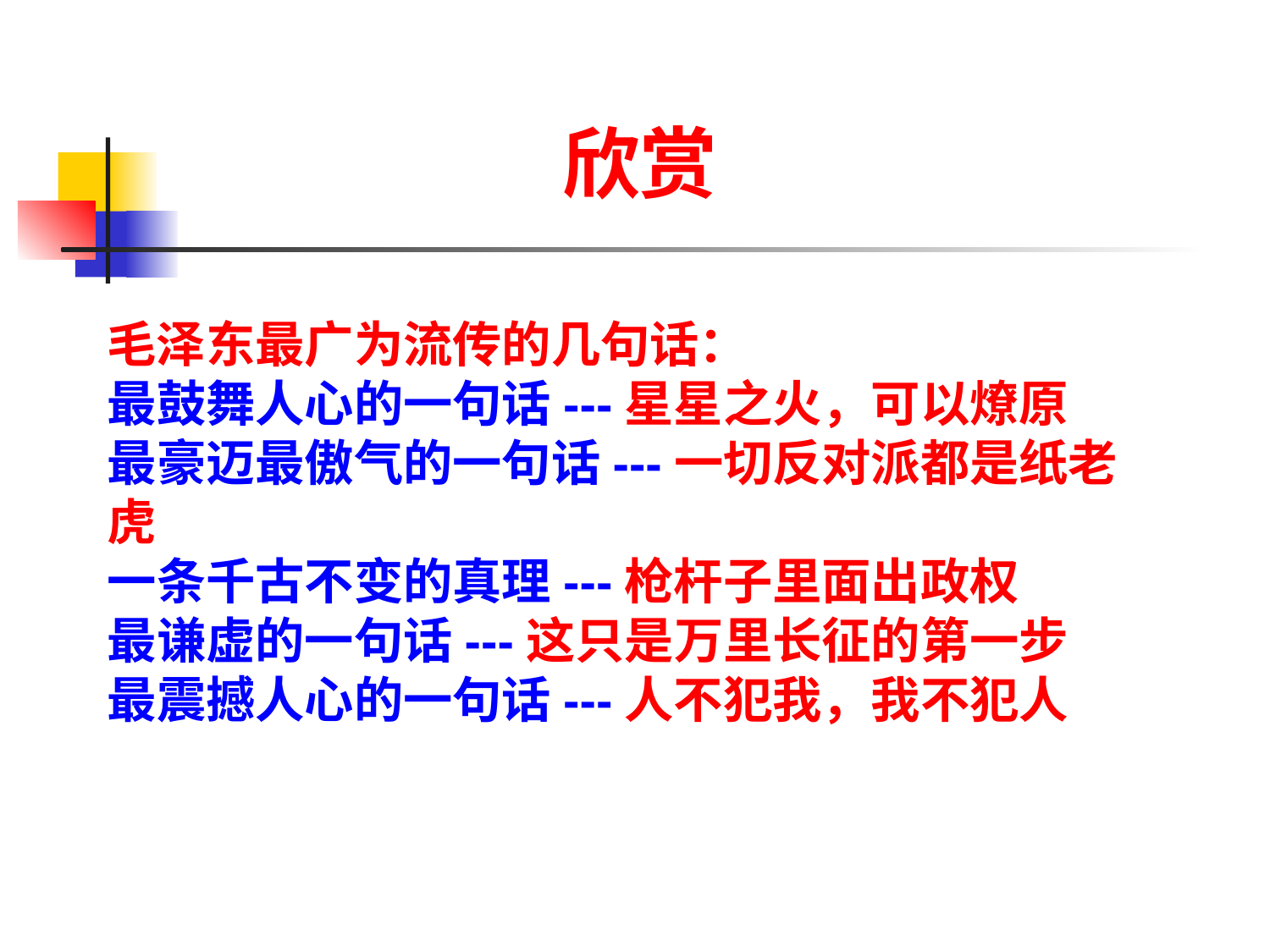

欣赏
毛泽东最广为流传的几句话：
最鼓舞人心的一句话---星星之火，可以燎原
最豪迈最傲气的一句话---一切反对派都是纸老虎
一条千古不变的真理---枪杆子里面出政权
最谦虚的一句话---这只是万里长征的第一步
最震撼人心的一句话---人不犯我，我不犯人